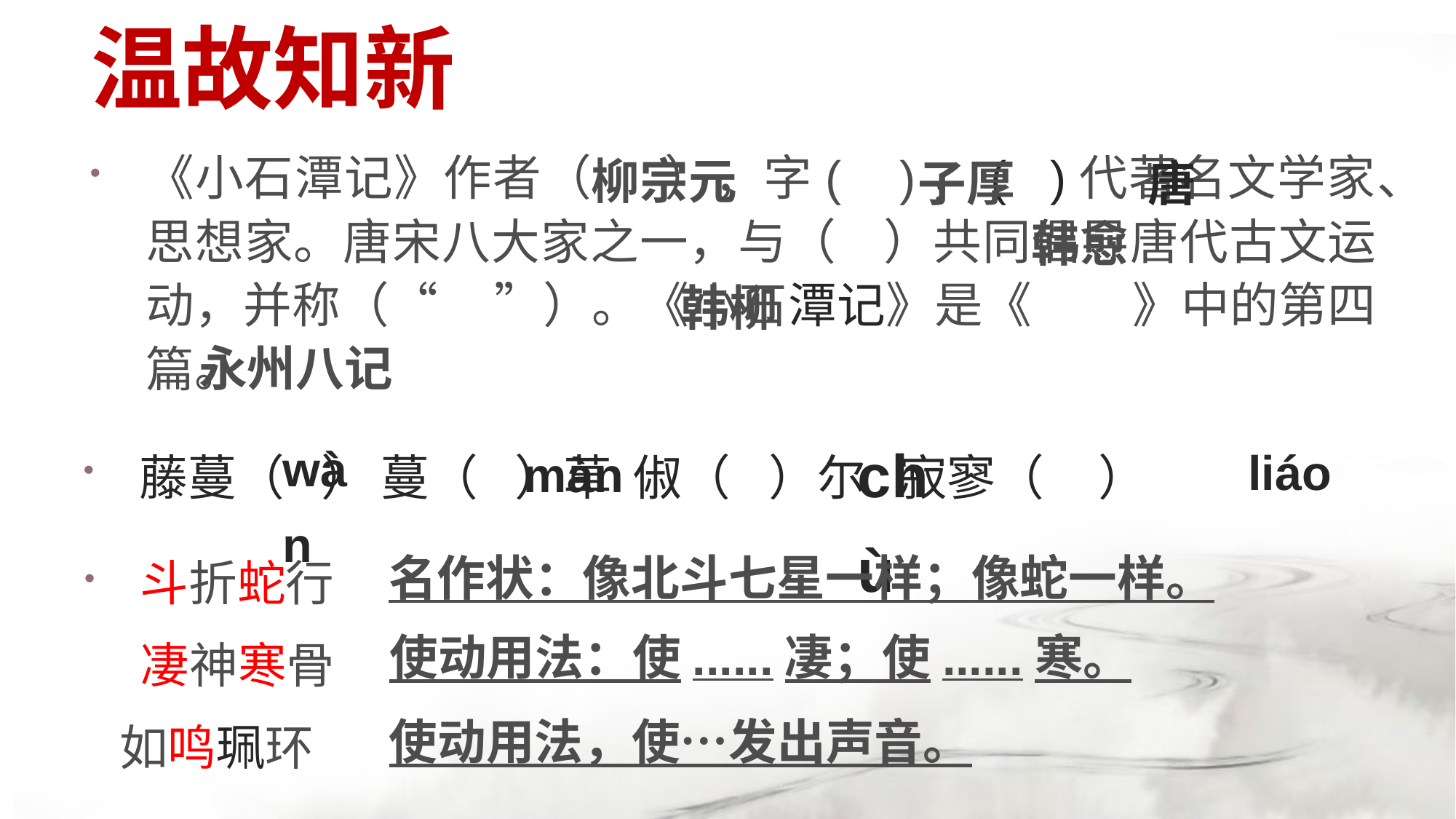

# 温故知新
柳宗元
子厚
唐
《小石潭记》作者（      ），字(    )，(   )代著名文学家、思想家。唐宋八大家之一，与（    ）共同倡导唐代古文运动，并称（“     ”）。《小石潭记》是《         》中的第四篇。

韩愈
韩柳
永州八记
chù
wàn
liáo
màn
藤蔓（   ） 蔓（   ）草  俶（    ）尔   寂寥（     ）

名作状：像北斗七星一样；像蛇一样。
斗折蛇行
    凄神寒骨
  如鸣珮环
使动用法：使......凄；使......寒。
使动用法，使…发出声音。